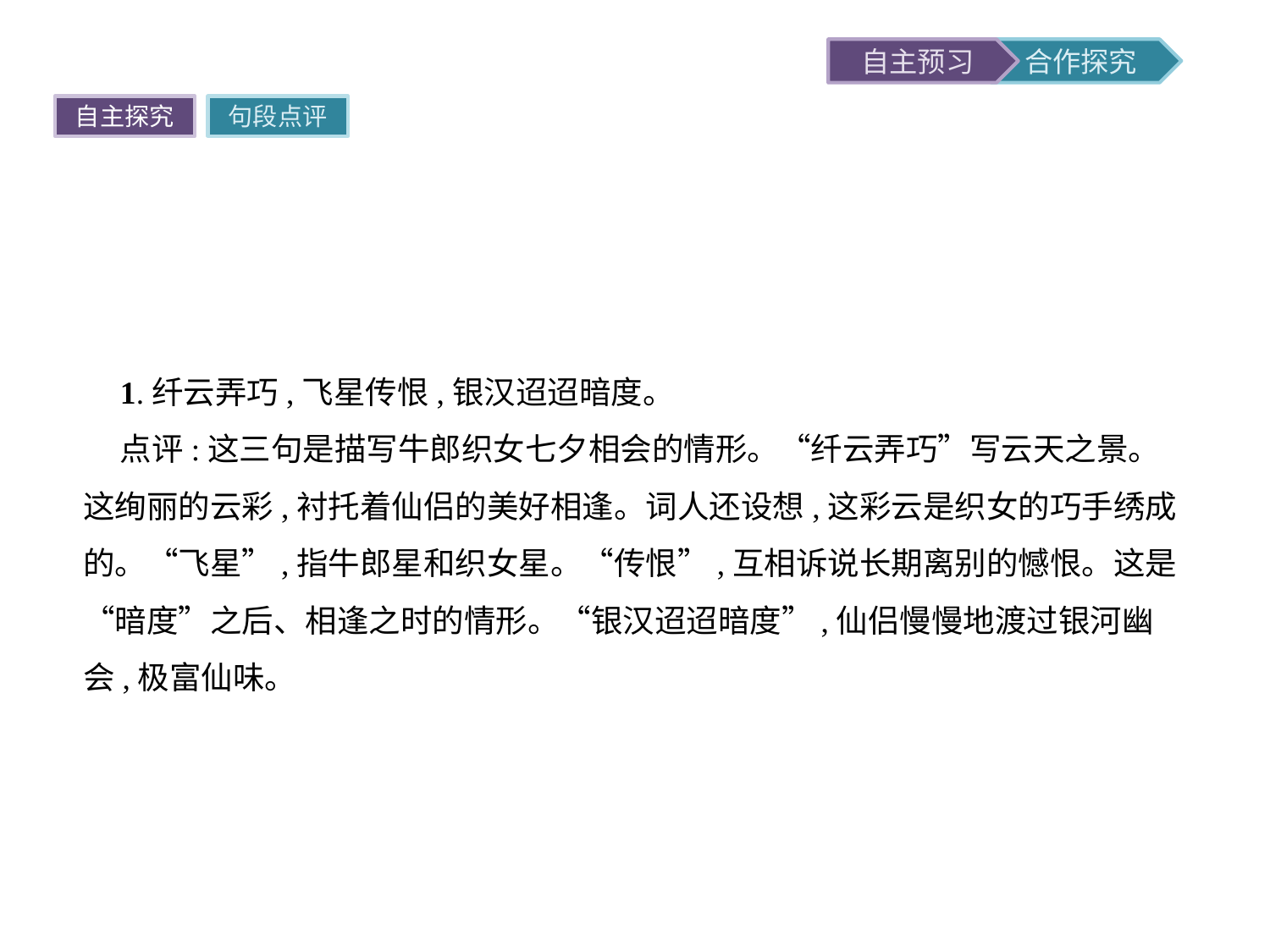

自主探究
句段点评
1.纤云弄巧,飞星传恨,银汉迢迢暗度。
点评:这三句是描写牛郎织女七夕相会的情形。“纤云弄巧”写云天之景。这绚丽的云彩,衬托着仙侣的美好相逢。词人还设想,这彩云是织女的巧手绣成的。“飞星”,指牛郎星和织女星。“传恨”,互相诉说长期离别的憾恨。这是“暗度”之后、相逢之时的情形。“银汉迢迢暗度”,仙侣慢慢地渡过银河幽会,极富仙味。